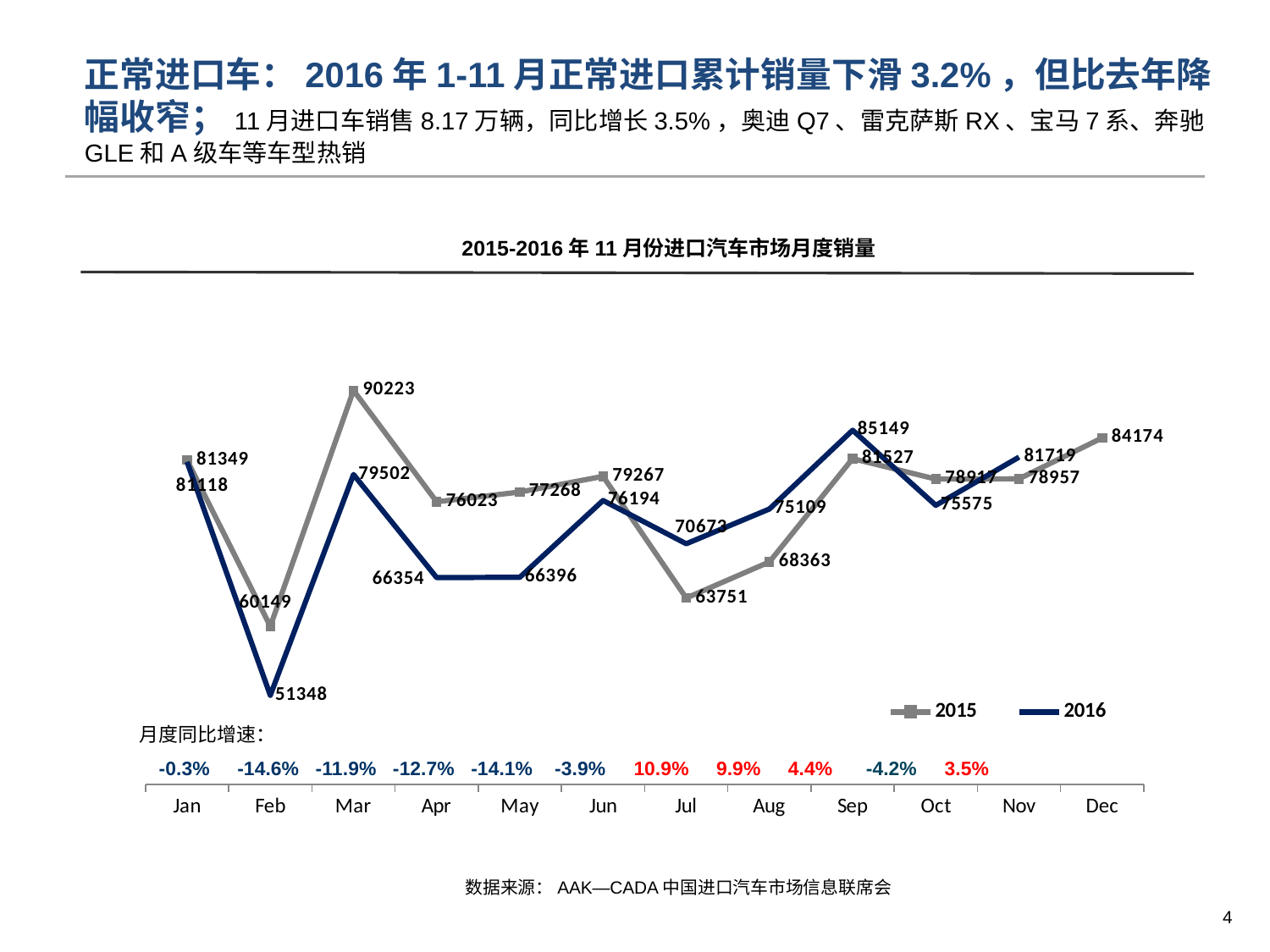

正常进口车：2016年1-11月正常进口累计销量下滑3.2%，但比去年降幅收窄；11月进口车销售8.17万辆，同比增长3.5%，奥迪Q7、雷克萨斯RX、宝马7系、奔驰GLE和A级车等车型热销
2015-2016年11月份进口汽车市场月度销量

### Chart

| Category | 2015 | 2016 |
|---|---|---|
| Jan | 81349.0 | 81118.0 |
| Feb | 60149.0 | 51348.0 |
| Mar | 90223.0 | 79502.0 |
| Apr | 76023.0 | 66354.0 |
| May | 77268.0 | 66396.0 |
| Jun | 79267.0 | 76194.0 |
| Jul | 63751.0 | 70673.0 |
| Aug | 68363.0 | 75109.0 |
| Sep | 81527.0 | 85149.0 |
| Oct | 78917.0 | 75575.0 |
| Nov | 78957.0 | 81719.0 |
| Dec | 84174.0 | None |
月度同比增速：

    -0.3%     -14.6%   -11.9%   -12.7%   -14.1%    -3.9%     10.9%     9.9%     4.4%      -4.2%     3.5%
数据来源：AAK—CADA中国进口汽车市场信息联席会